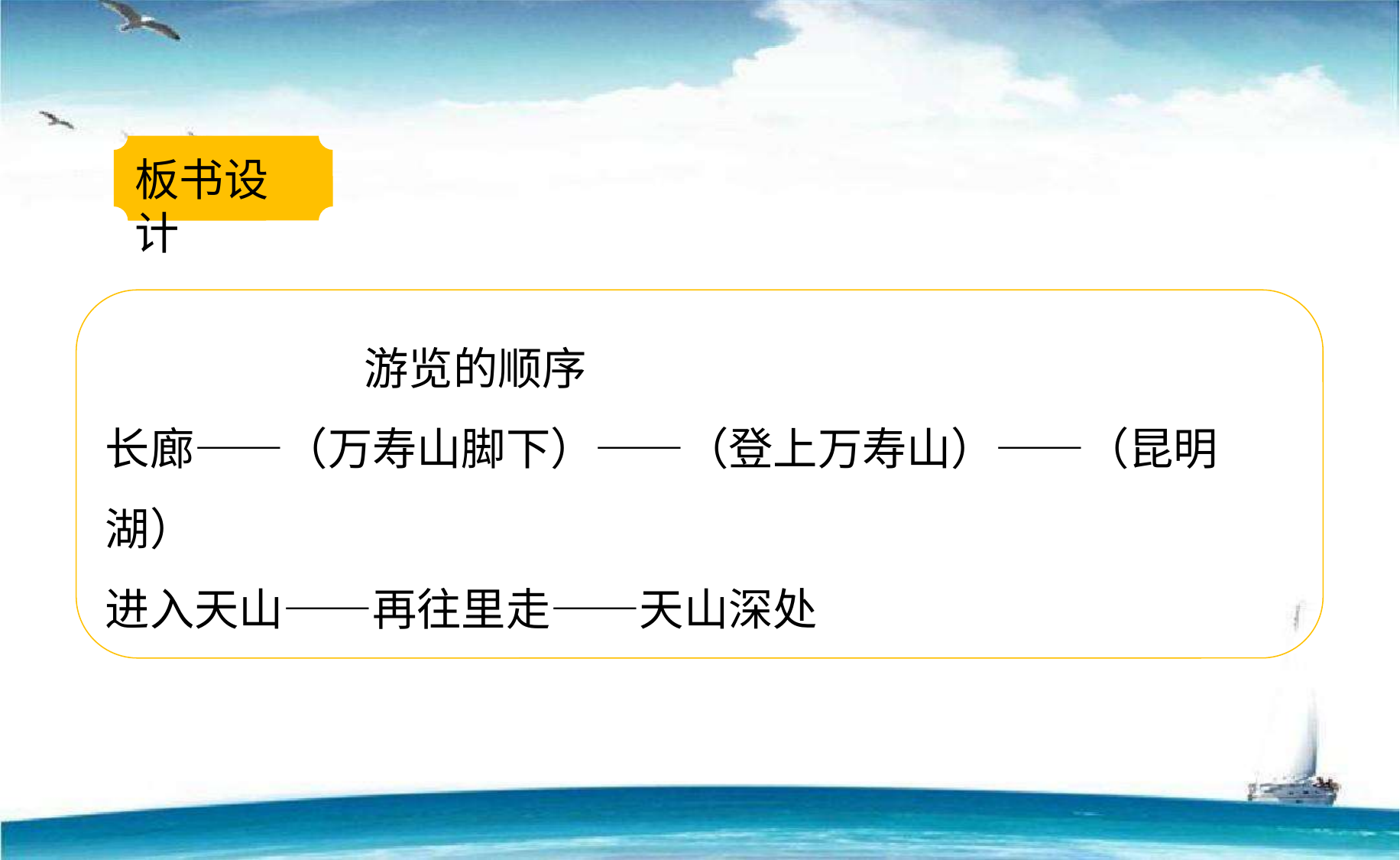

板书设计
                         游览的顺序
长廊——（万寿山脚下）——（登上万寿山）——（昆明湖）
进入天山——再往里走——天山深处